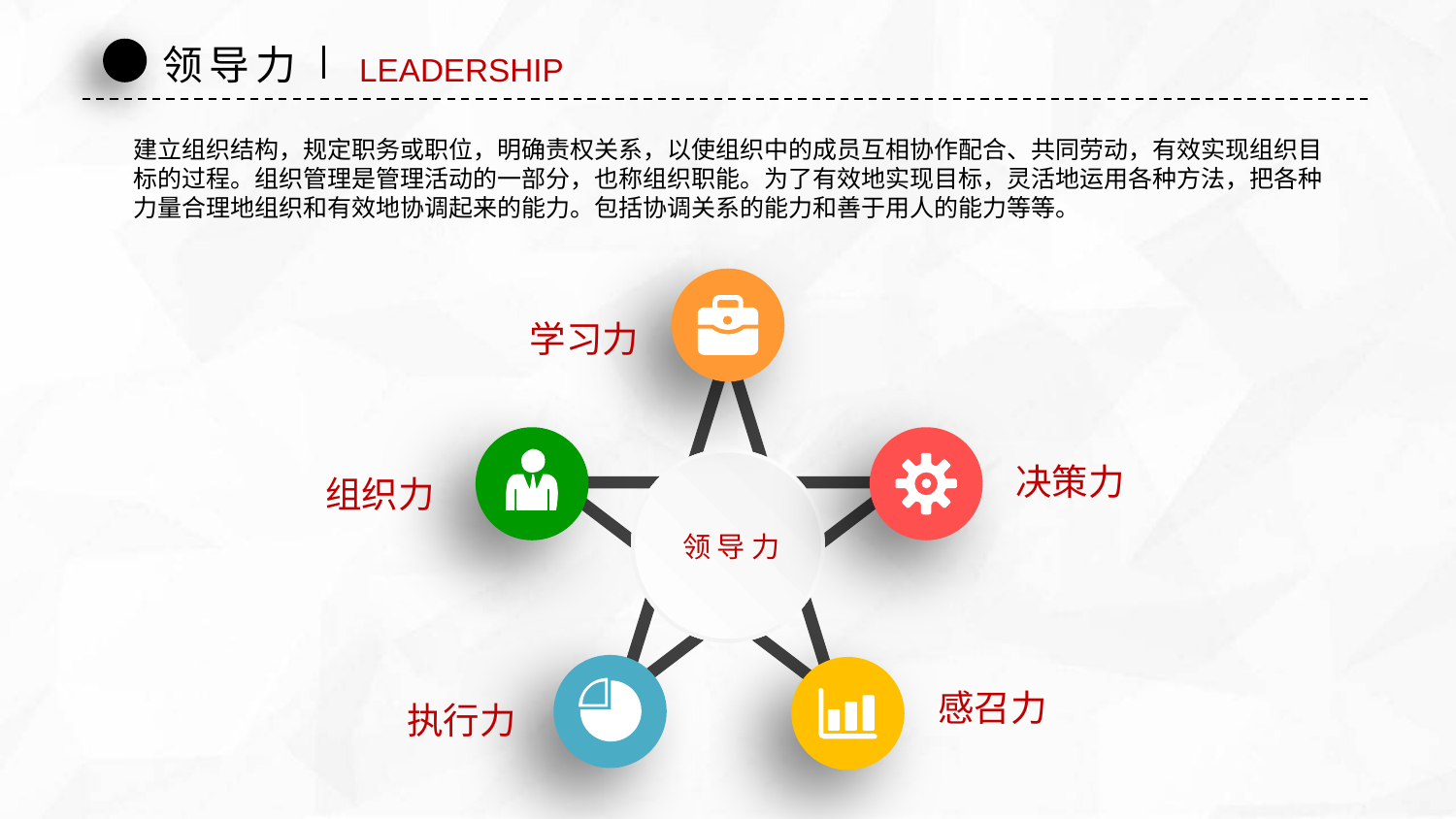

领导力

LEADERSHIP
建立组织结构，规定职务或职位，明确责权关系，以使组织中的成员互相协作配合、共同劳动，有效实现组织目
标的过程。组织管理是管理活动的一部分，也称组织职能。为了有效地实现目标，灵活地运用各种方法，把各种
力量合理地组织和有效地协调起来的能力。包括协调关系的能力和善于用人的能力等等。

学习力

领导力

决策力

组织力

感召力

执行力
PPT模板下载：www.1ppt.com/moban/     行业PPT模板：www.1ppt.com/hangye/
节日PPT模板：www.1ppt.com/jieri/           PPT素材下载：www.1ppt.com/sucai/
PPT背景图片：www.1ppt.com/beijing/      PPT图表下载：www.1ppt.com/tubiao/
优秀PPT下载：www.1ppt.com/xiazai/        PPT教程： www.1ppt.com/powerpoint/
Word教程： www.1ppt.com/word/              Excel教程：www.1ppt.com/excel/
资料下载：www.1ppt.com/ziliao/                PPT课件下载：www.1ppt.com/kejian/
范文下载：www.1ppt.com/fanwen/             试卷下载：www.1ppt.com/shiti/
教案下载：www.1ppt.com/jiaoan/
字体下载：www.1ppt.com/ziti/

延时符